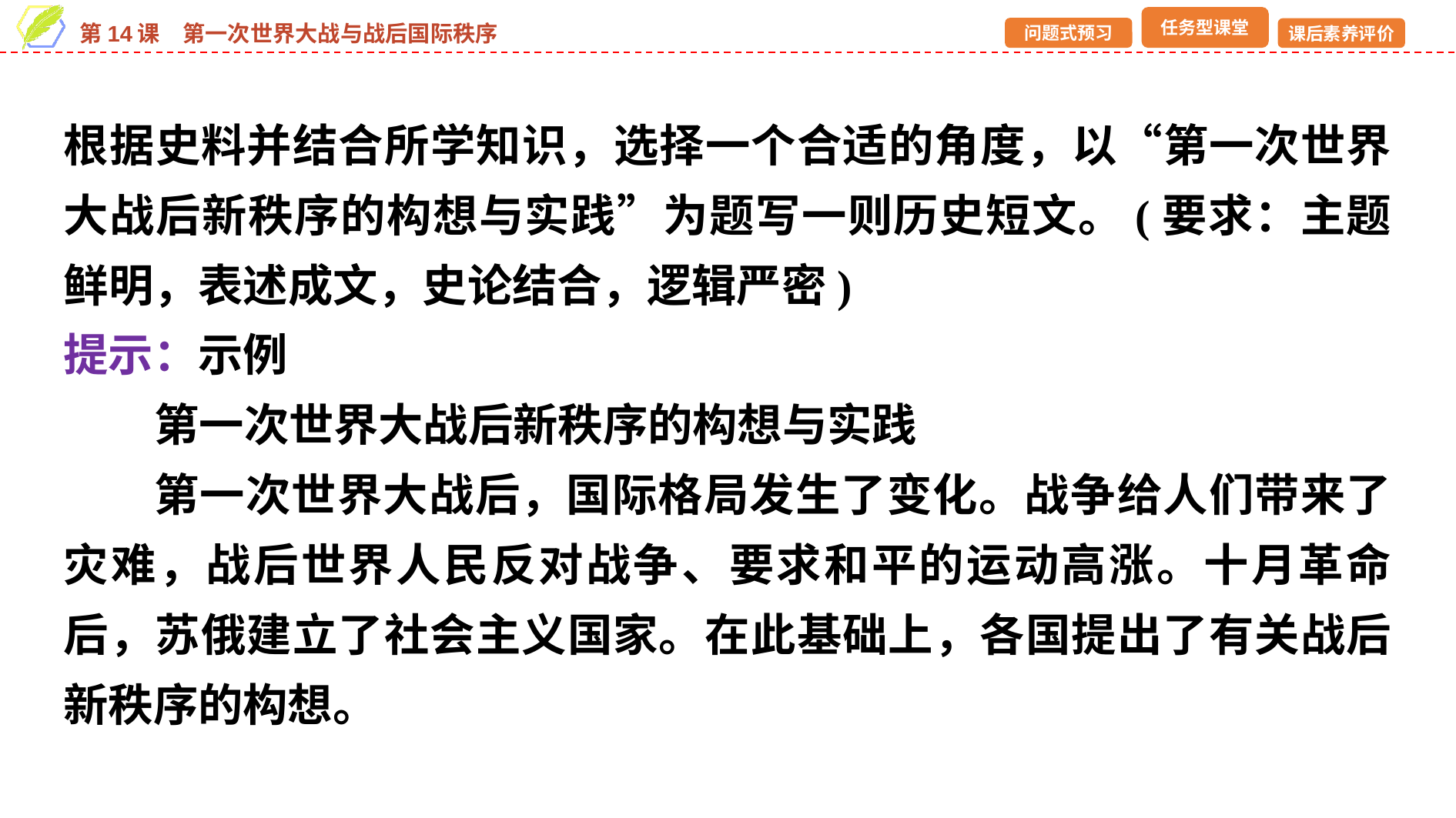

根据史料并结合所学知识，选择一个合适的角度，以“第一次世界大战后新秩序的构想与实践”为题写一则历史短文。(要求：主题鲜明，表述成文，史论结合，逻辑严密)
提示：示例
第一次世界大战后新秩序的构想与实践
第一次世界大战后，国际格局发生了变化。战争给人们带来了灾难，战后世界人民反对战争、要求和平的运动高涨。十月革命后，苏俄建立了社会主义国家。在此基础上，各国提出了有关战后新秩序的构想。